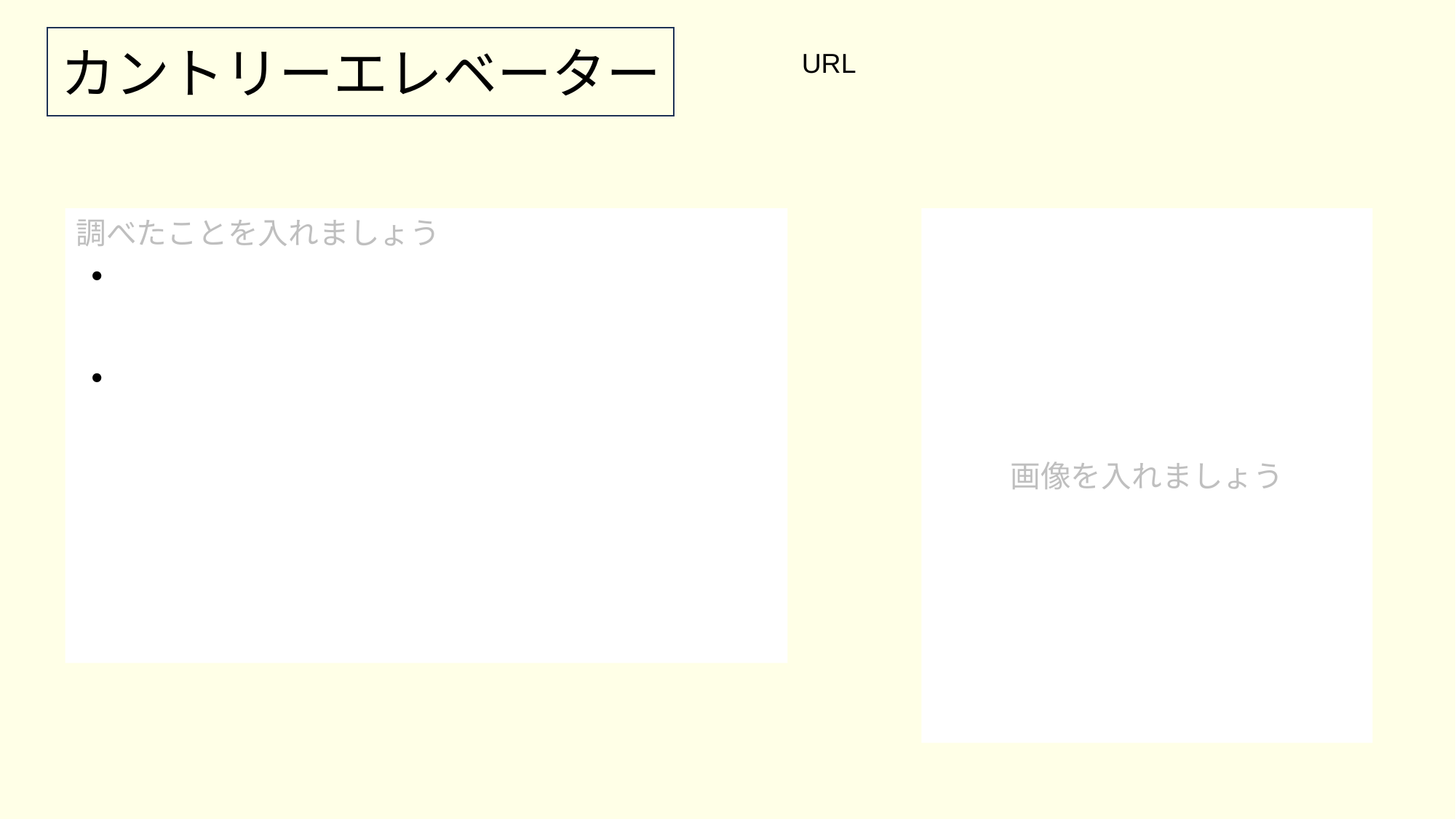

カントリーエレベーター
URL
調べたことを入れましょう
・

・

画像を入れましょう